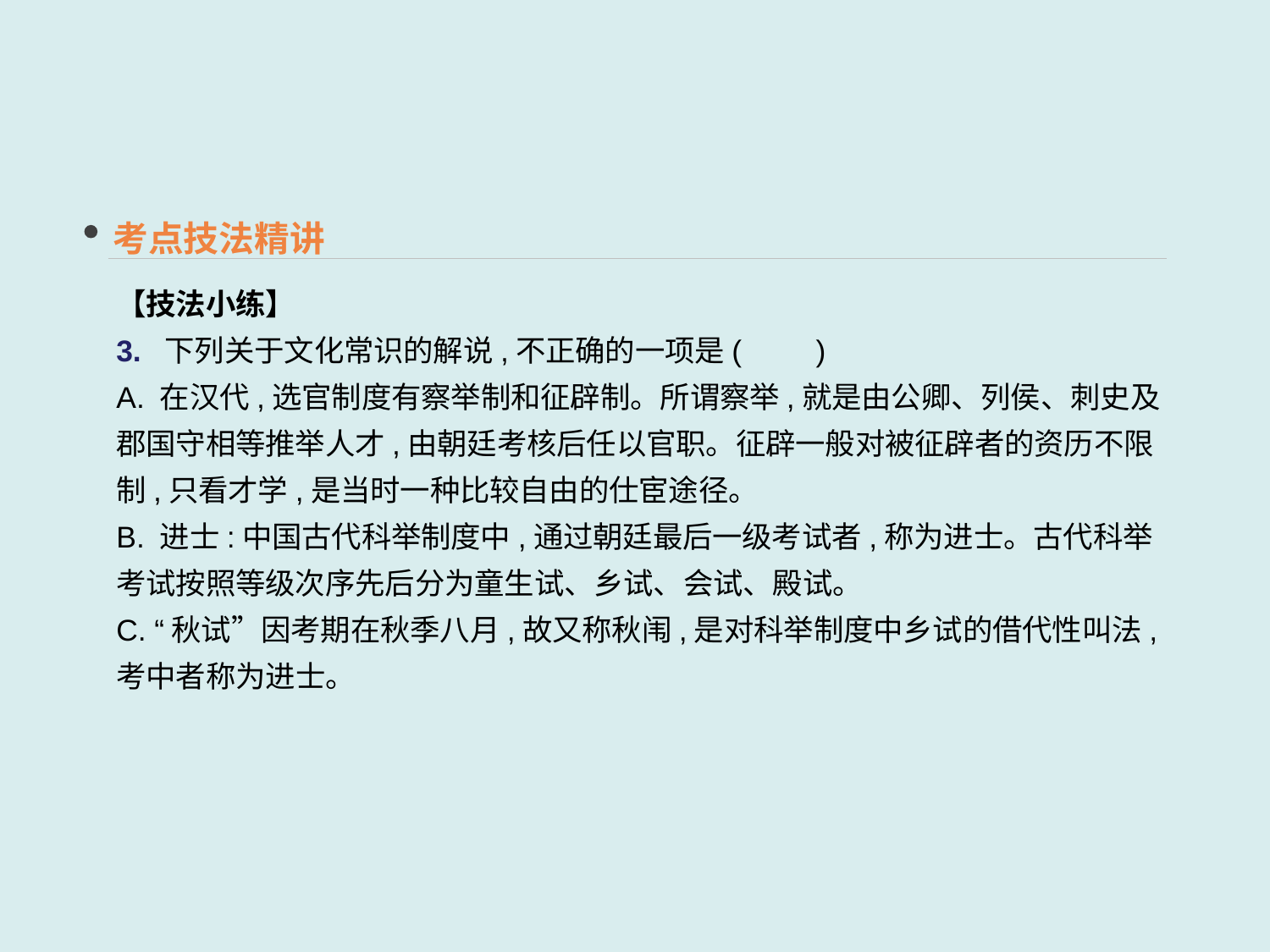

考点技法精讲

【技法小练】
3.  下列关于文化常识的解说,不正确的一项是(　　)
A. 在汉代,选官制度有察举制和征辟制。所谓察举,就是由公卿、列侯、刺史及郡国守相等推举人才,由朝廷考核后任以官职。征辟一般对被征辟者的资历不限制,只看才学,是当时一种比较自由的仕宦途径。
B. 进士:中国古代科举制度中,通过朝廷最后一级考试者,称为进士。古代科举考试按照等级次序先后分为童生试、乡试、会试、殿试。
C. “秋试”因考期在秋季八月,故又称秋闱,是对科举制度中乡试的借代性叫法,考中者称为进士。